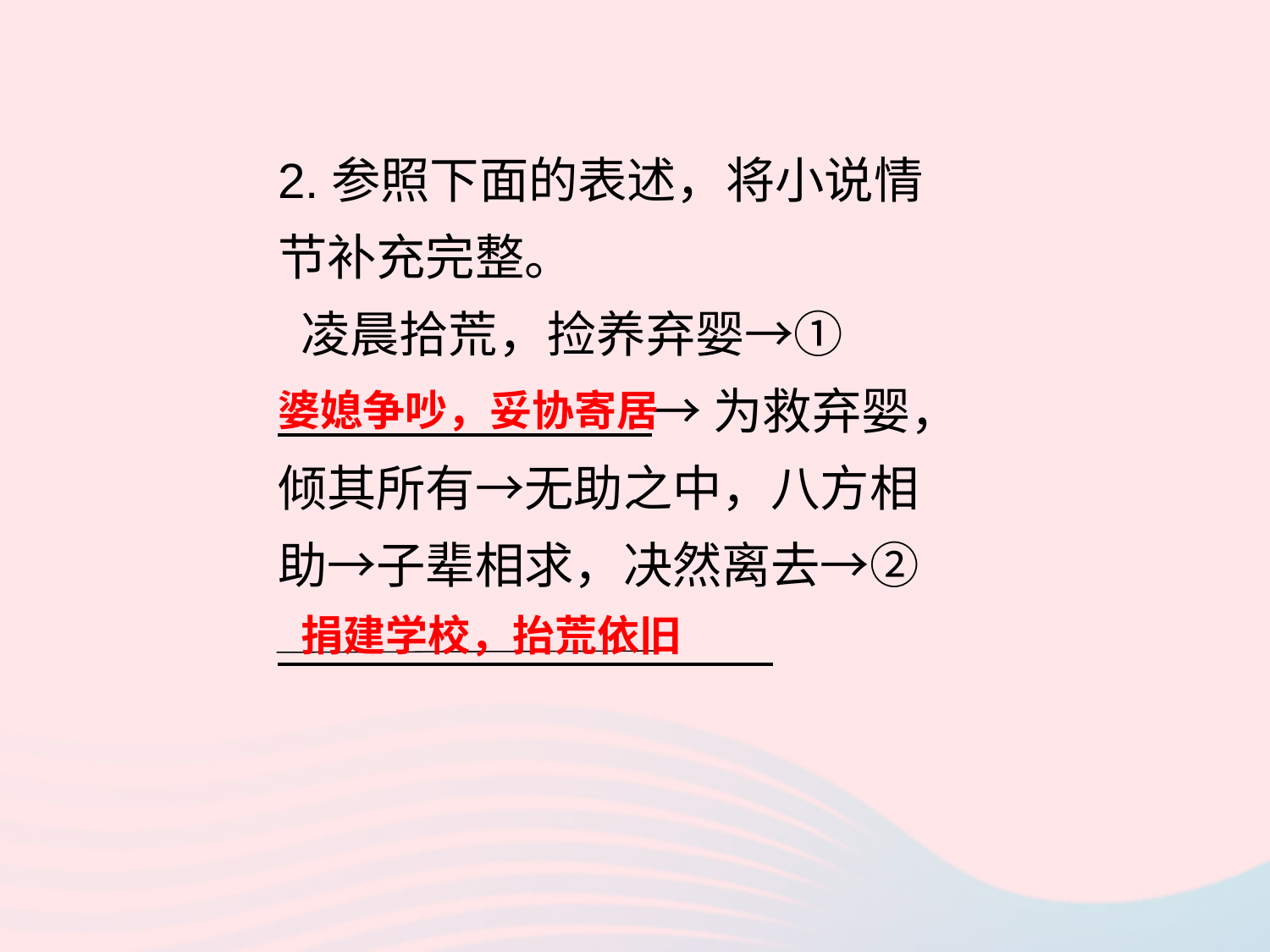

2.参照下面的表述，将小说情节补充完整。
 凌晨拾荒，捡养弃婴→①
                                  →为救弃婴，倾其所有→无助之中，八方相助→子辈相求，决然离去→②

婆媳争吵，妥协寄居
捐建学校，抬荒依旧